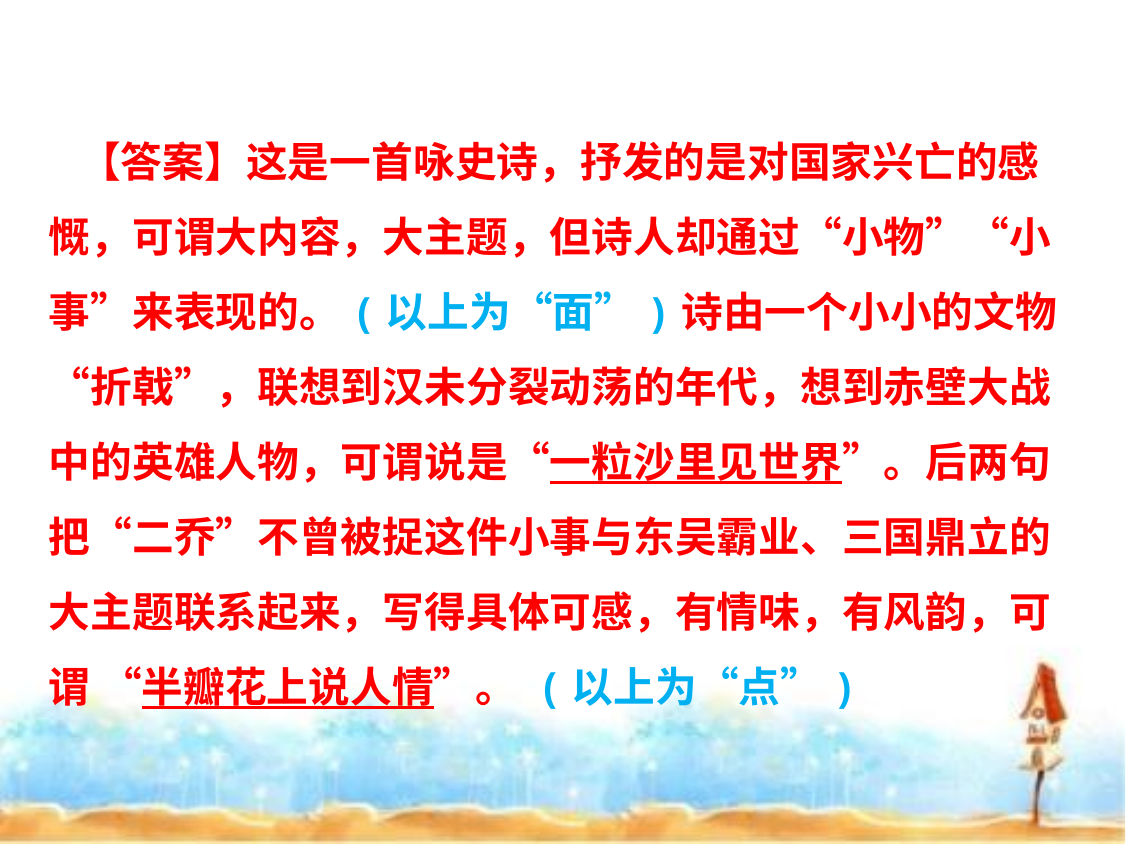

【答案】这是一首咏史诗，抒发的是对国家兴亡的感慨，可谓大内容，大主题，但诗人却通过“小物”“小事”来表现的。(以上为“面”)诗由一个小小的文物“折戟”，联想到汉未分裂动荡的年代，想到赤壁大战中的英雄人物，可谓说是“一粒沙里见世界”。后两句把“二乔”不曾被捉这件小事与东吴霸业、三国鼎立的大主题联系起来，写得具体可感，有情味，有风韵，可谓 “半瓣花上说人情”。 (以上为“点”)